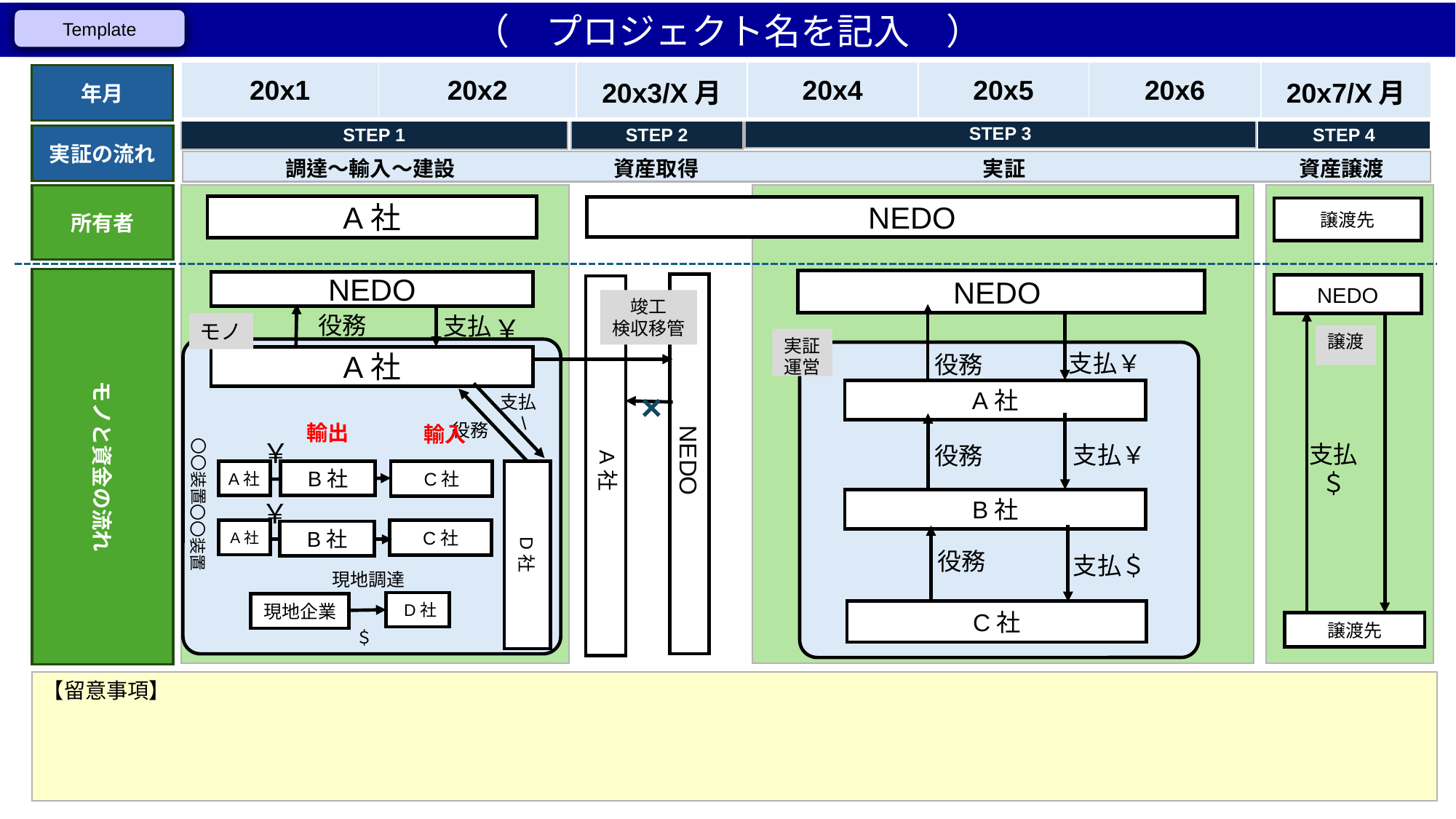

（　プロジェクト名を記入　）
Template
| 20x1 | 20x2 | 20x3/X月 | 20x4 | 20x5 | 20x6 | 20x7/X月 |
| --- | --- | --- | --- | --- | --- | --- |
年月
STEP 3
STEP 4
STEP 1
STEP 2
実証の流れ
調達～輸入～建設
資産取得
実証
資産譲渡

所有者
A社
NEDO
譲渡先
モノと資金の流れ
NEDO
NEDO
NEDO
NEDO

竣工
検収移管
役務
支払
￥
モノ
譲渡
実証
運営

支払￥
役務
A社
×
A社
支払
\
役務
輸出
輸入
〇〇装置
￥
支払
＄
支払￥
役務

A社
A社
B社
D社
C社
B社
￥
〇〇装置
A社
C社
B社
役務
支払＄
現地調達
 D社
現地企業
C社
譲渡先
＄
【留意事項】